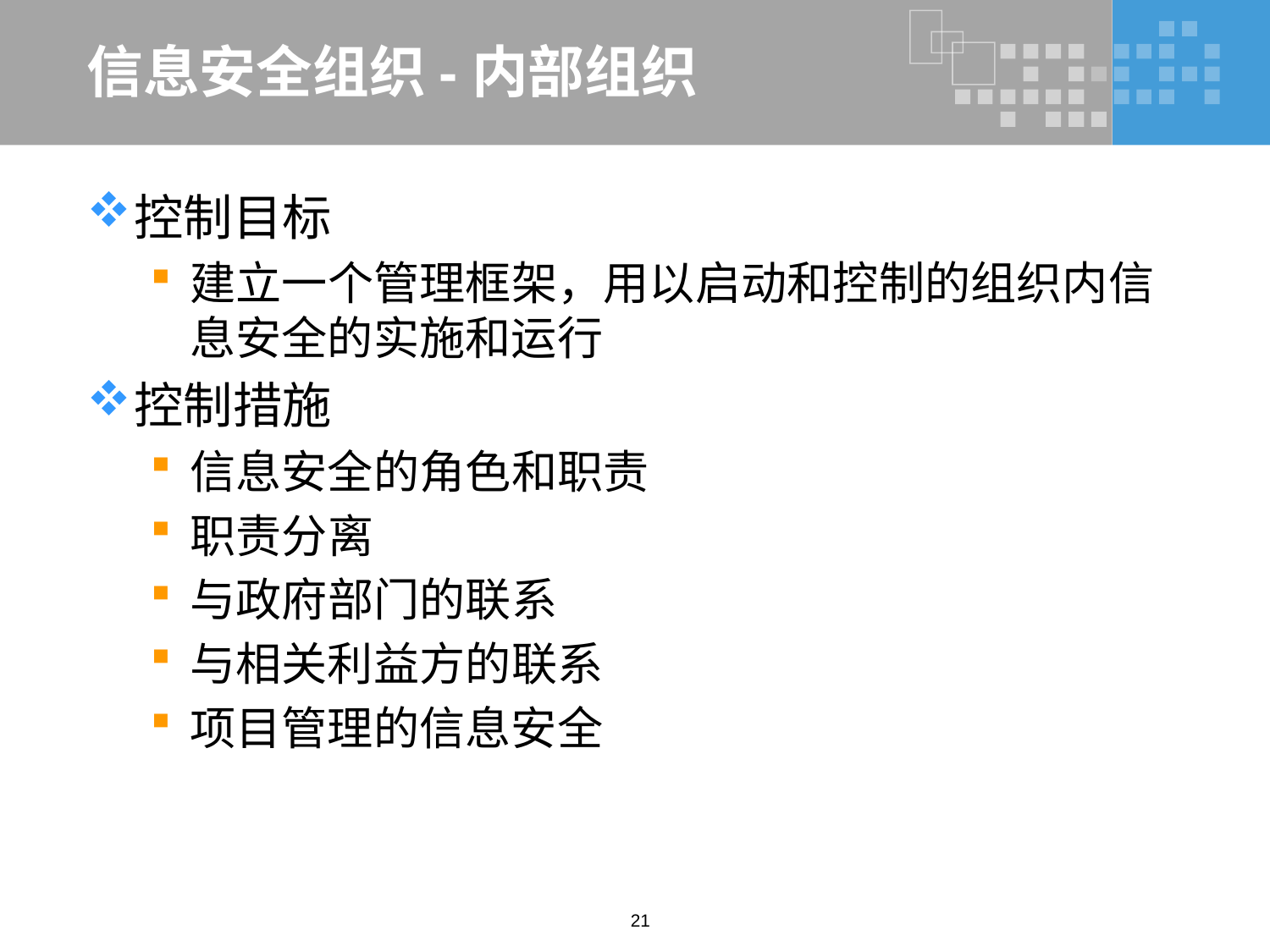

# 信息安全组织-内部组织
控制目标
建立一个管理框架，用以启动和控制的组织内信息安全的实施和运行
控制措施
信息安全的角色和职责
职责分离
与政府部门的联系
与相关利益方的联系
项目管理的信息安全

21